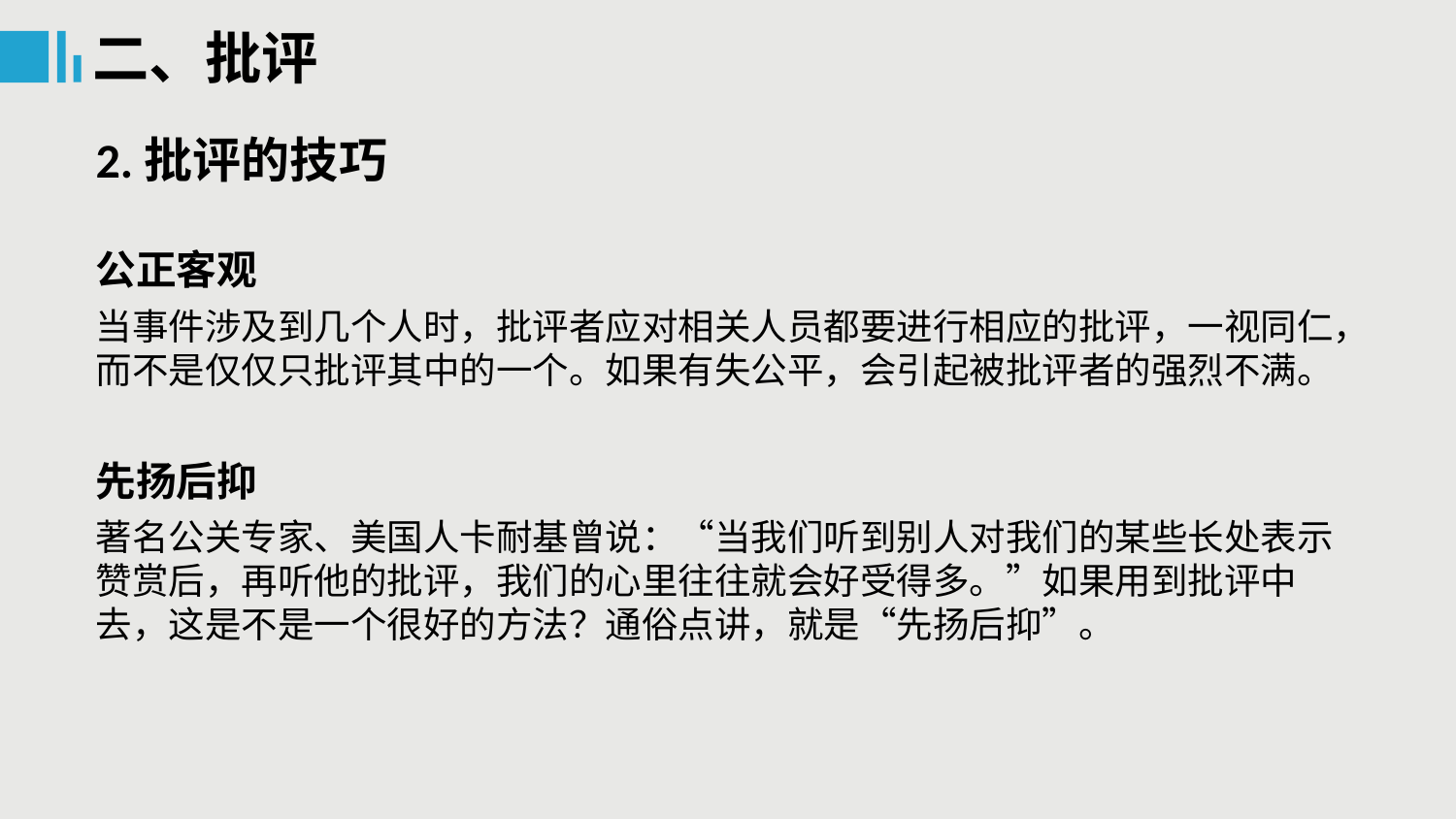

二、批评

2.批评的技巧
公正客观
当事件涉及到几个人时，批评者应对相关人员都要进行相应的批评，一视同仁，而不是仅仅只批评其中的一个。如果有失公平，会引起被批评者的强烈不满。
先扬后抑
著名公关专家、美国人卡耐基曾说：“当我们听到别人对我们的某些长处表示赞赏后，再听他的批评，我们的心里往往就会好受得多。”如果用到批评中去，这是不是一个很好的方法？通俗点讲，就是“先扬后抑”。